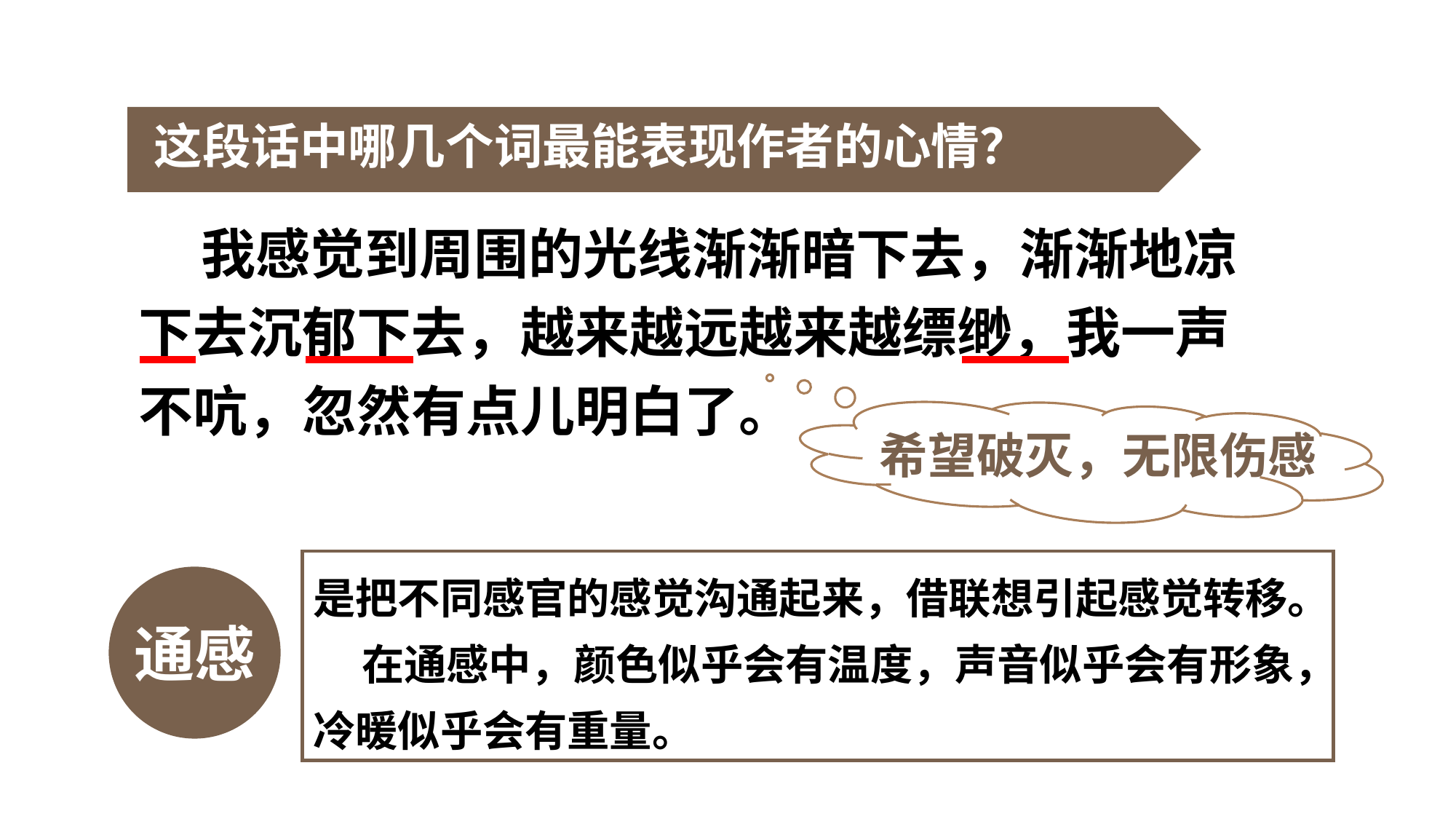

这段话中哪几个词最能表现作者的心情？
    我感觉到周围的光线渐渐暗下去，渐渐地凉下去沉郁下去，越来越远越来越缥缈，我一声不吭，忽然有点儿明白了。

希望破灭，无限伤感
是把不同感官的感觉沟通起来，借联想引起感觉转移。
    在通感中，颜色似乎会有温度，声音似乎会有形象，冷暖似乎会有重量。

通感